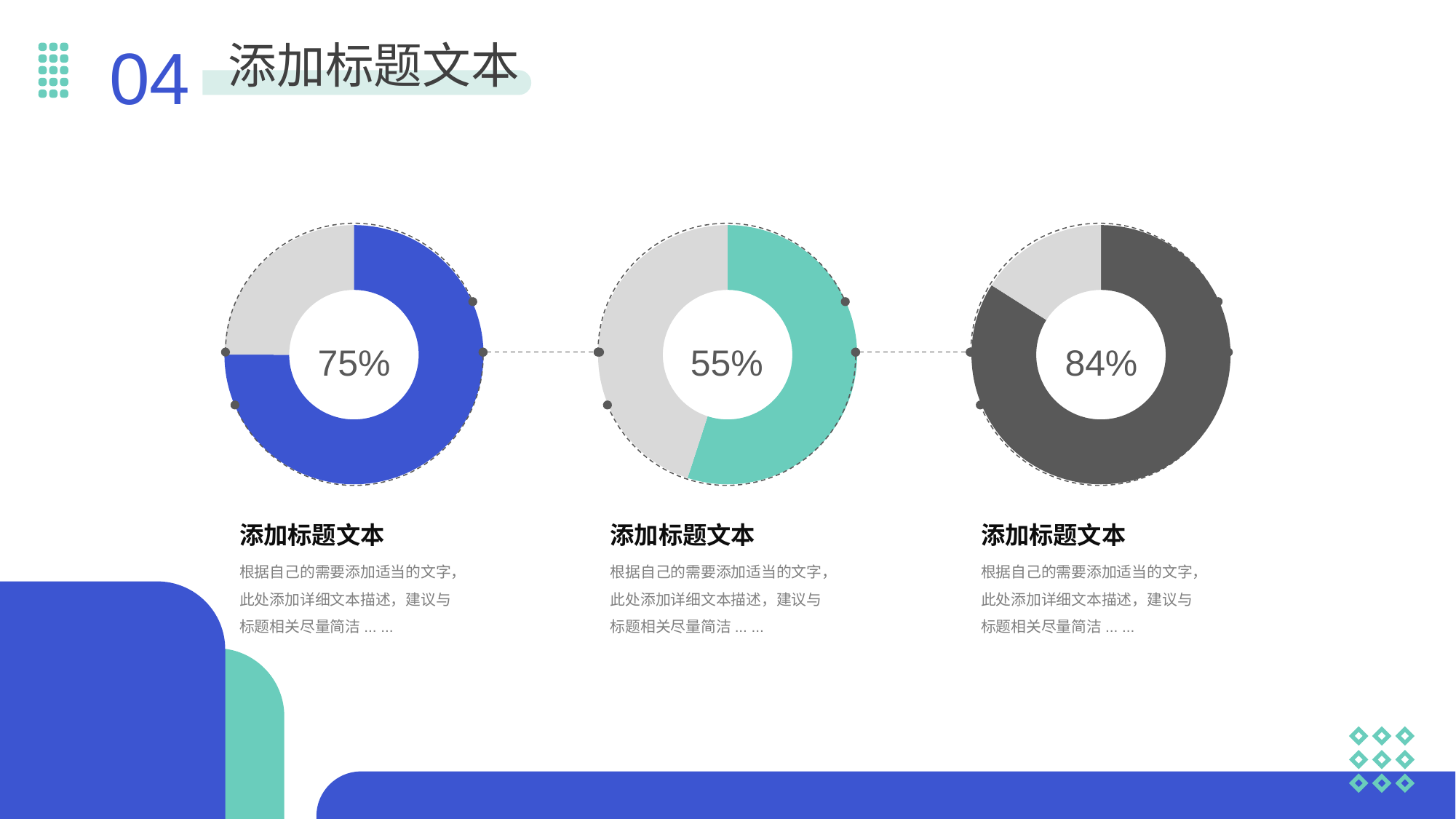

04
添加标题文本

### Chart

| Category | 销售额 |
|---|---|
| 第一季度 | 0.75 |
| 第二季度 | 0.25 |

### Chart

| Category | 销售额 |
|---|---|
| 第一季度 | 0.55 |
| 第二季度 | 0.45 |

### Chart

| Category | 销售额 |
|---|---|
| 第一季度 | 0.84 |
| 第二季度 | 0.16 |

75%
55%
84%
添加标题文本
根据自己的需要添加适当的文字，此处添加详细文本描述，建议与标题相关尽量简洁... ...
添加标题文本
根据自己的需要添加适当的文字，此处添加详细文本描述，建议与标题相关尽量简洁... ...
添加标题文本
根据自己的需要添加适当的文字，此处添加详细文本描述，建议与标题相关尽量简洁... ...